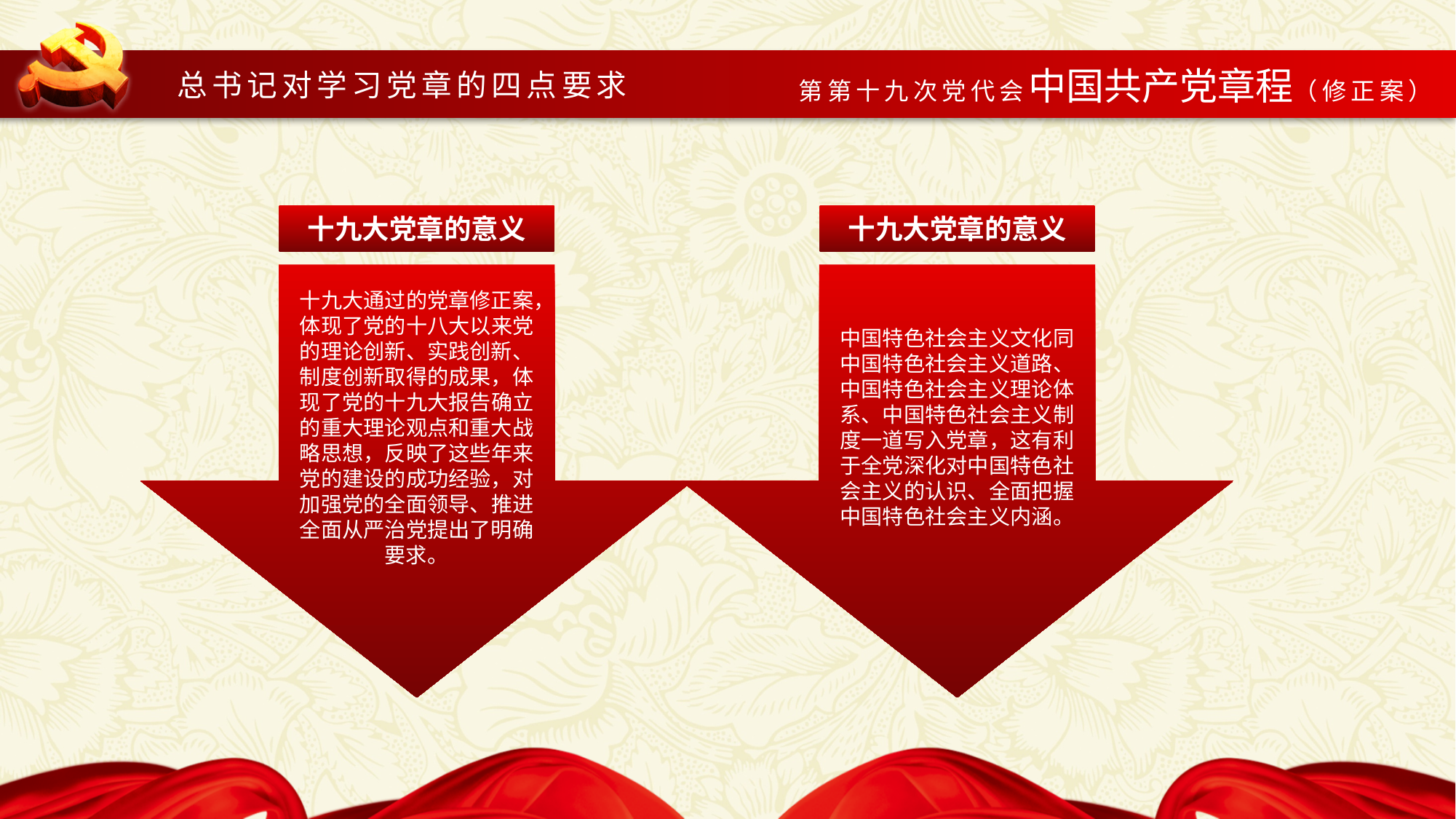

总书记对学习党章的四点要求
十九大党章的意义
十九大党章的意义
十九大通过的党章修正案，体现了党的十八大以来党的理论创新、实践创新、制度创新取得的成果，体现了党的十九大报告确立的重大理论观点和重大战略思想，反映了这些年来党的建设的成功经验，对加强党的全面领导、推进全面从严治党提出了明确要求。
中国特色社会主义文化同中国特色社会主义道路、中国特色社会主义理论体系、中国特色社会主义制度一道写入党章，这有利于全党深化对中国特色社会主义的认识、全面把握中国特色社会主义内涵。